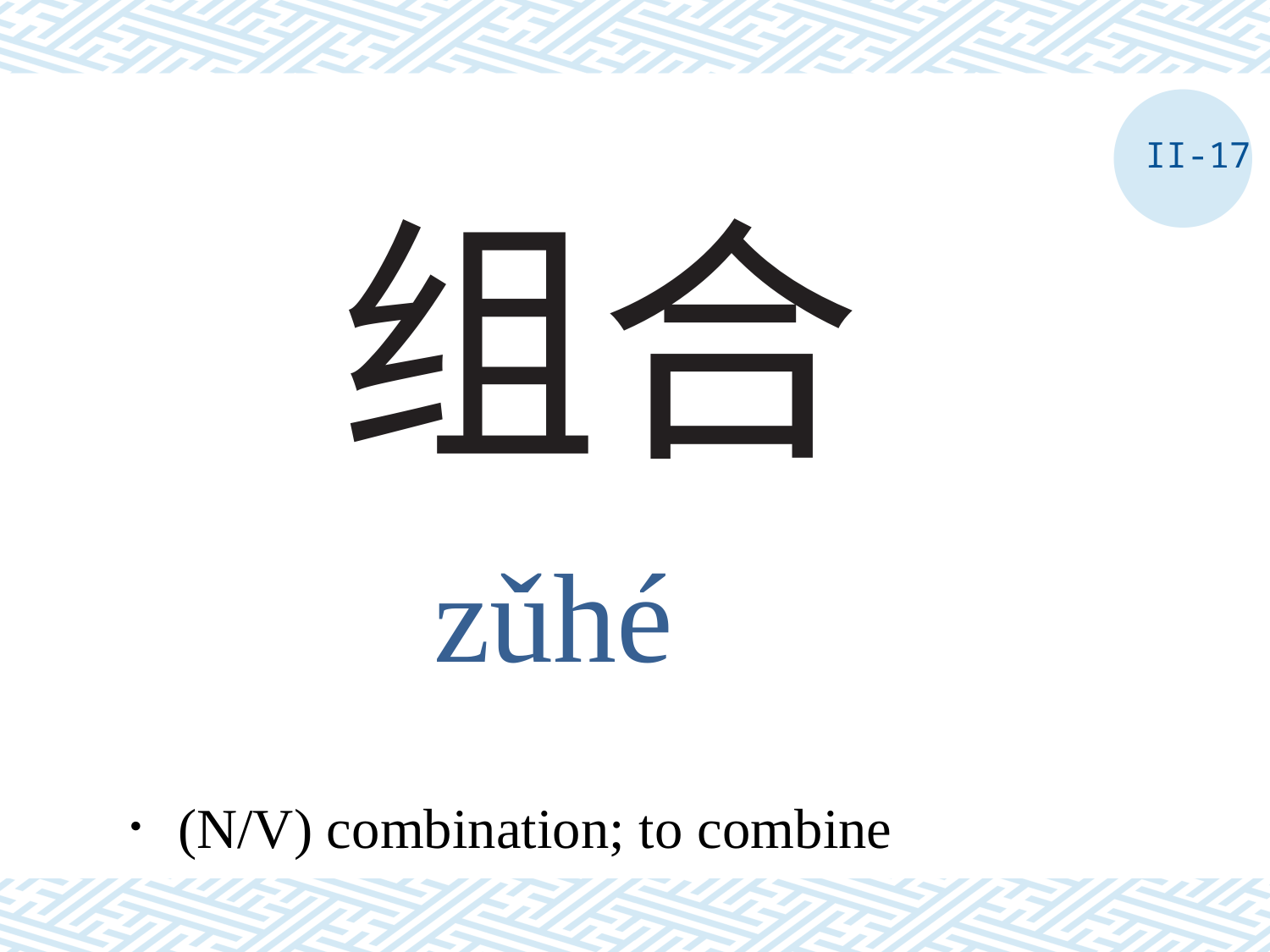

II-17

# 组合
zǔhé
．(N/V) combination; to combine